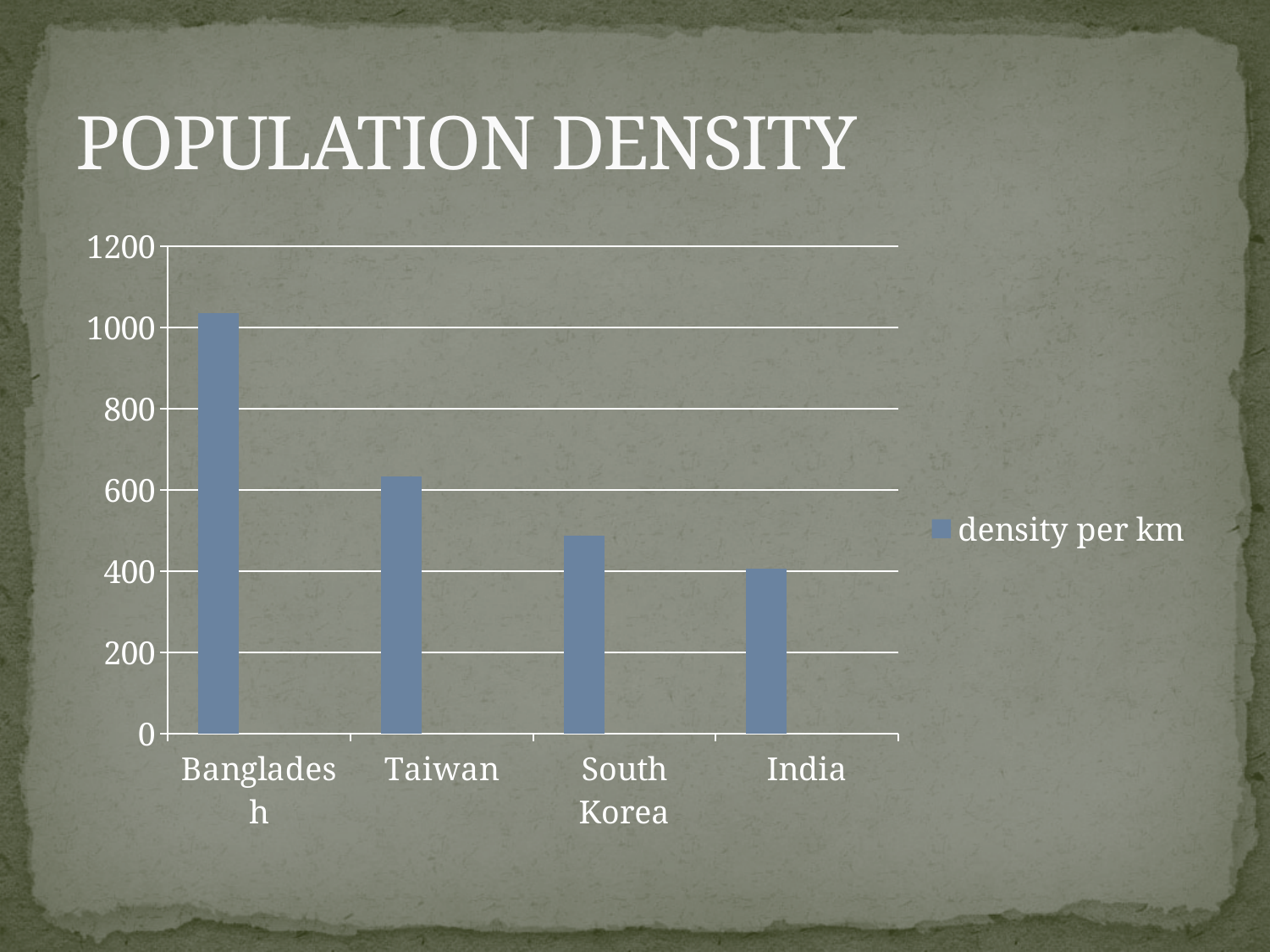

# POPULATION DENSITY

### Chart

| Category | density per km | 열1 | 열2 |
|---|---|---|---|
| Bangladesh | 1034.0 | None | None |
| Taiwan | 634.0 | None | None |
| South Korea | 487.0 | None | None |
| India | 407.0 | None | None |